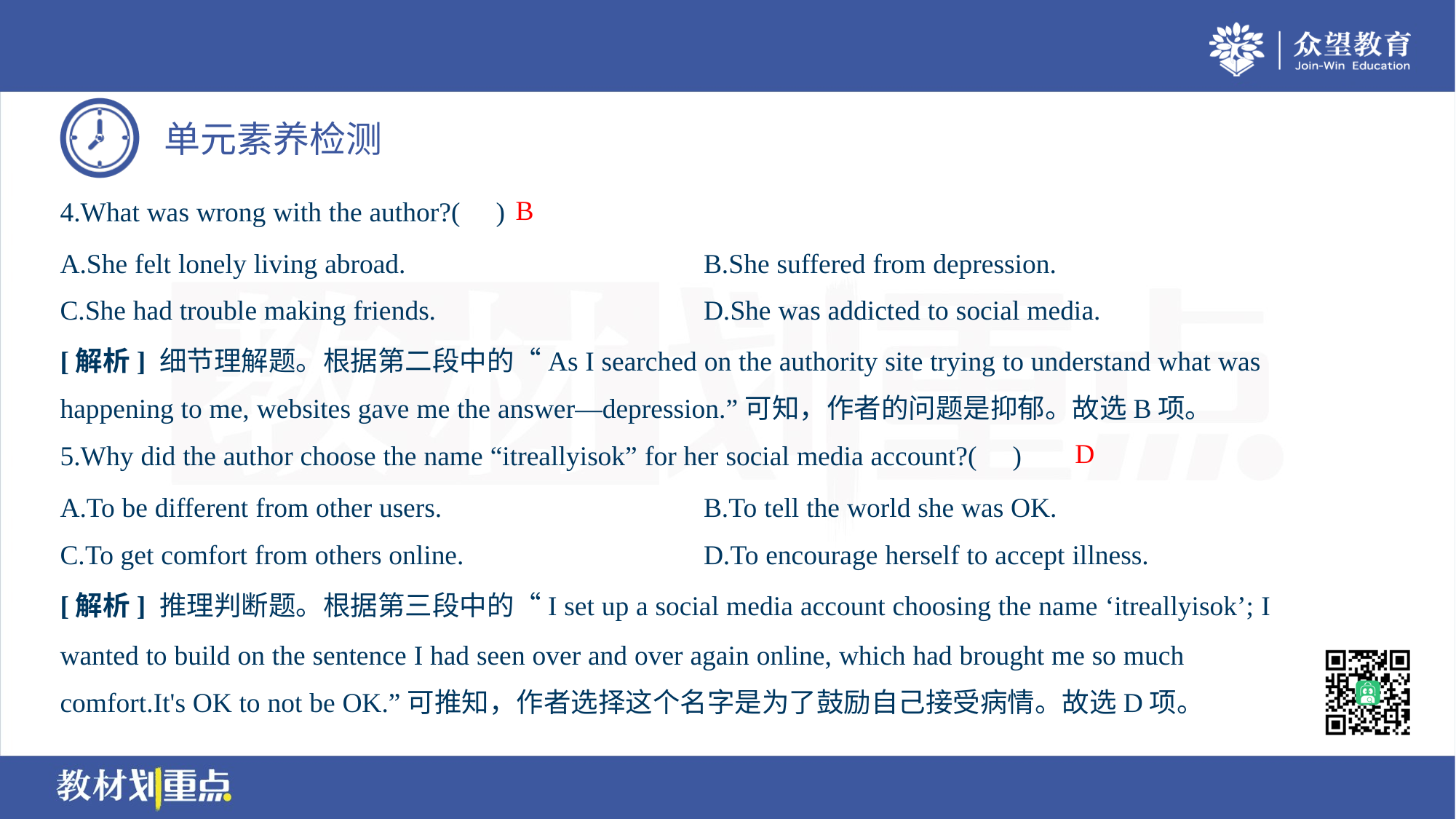

B
4.What was wrong with the author?(     )
A.She felt lonely living abroad.	B.She suffered from depression.
C.She had trouble making friends.	D.She was addicted to social media.
[解析] 细节理解题。根据第二段中的“As I searched on the authority site trying to understand what was
happening to me, websites gave me the answer—depression.”可知，作者的问题是抑郁。故选B项。
D
5.Why did the author choose the name “itreallyisok” for her social media account?(     )
A.To be different from other users.	B.To tell the world she was OK.
C.To get comfort from others online.	D.To encourage herself to accept illness.
[解析] 推理判断题。根据第三段中的“I set up a social media account choosing the name ‘itreallyisok’; I
wanted to build on the sentence I had seen over and over again online, which had brought me so much
comfort.It's OK to not be OK.”可推知，作者选择这个名字是为了鼓励自己接受病情。故选D项。